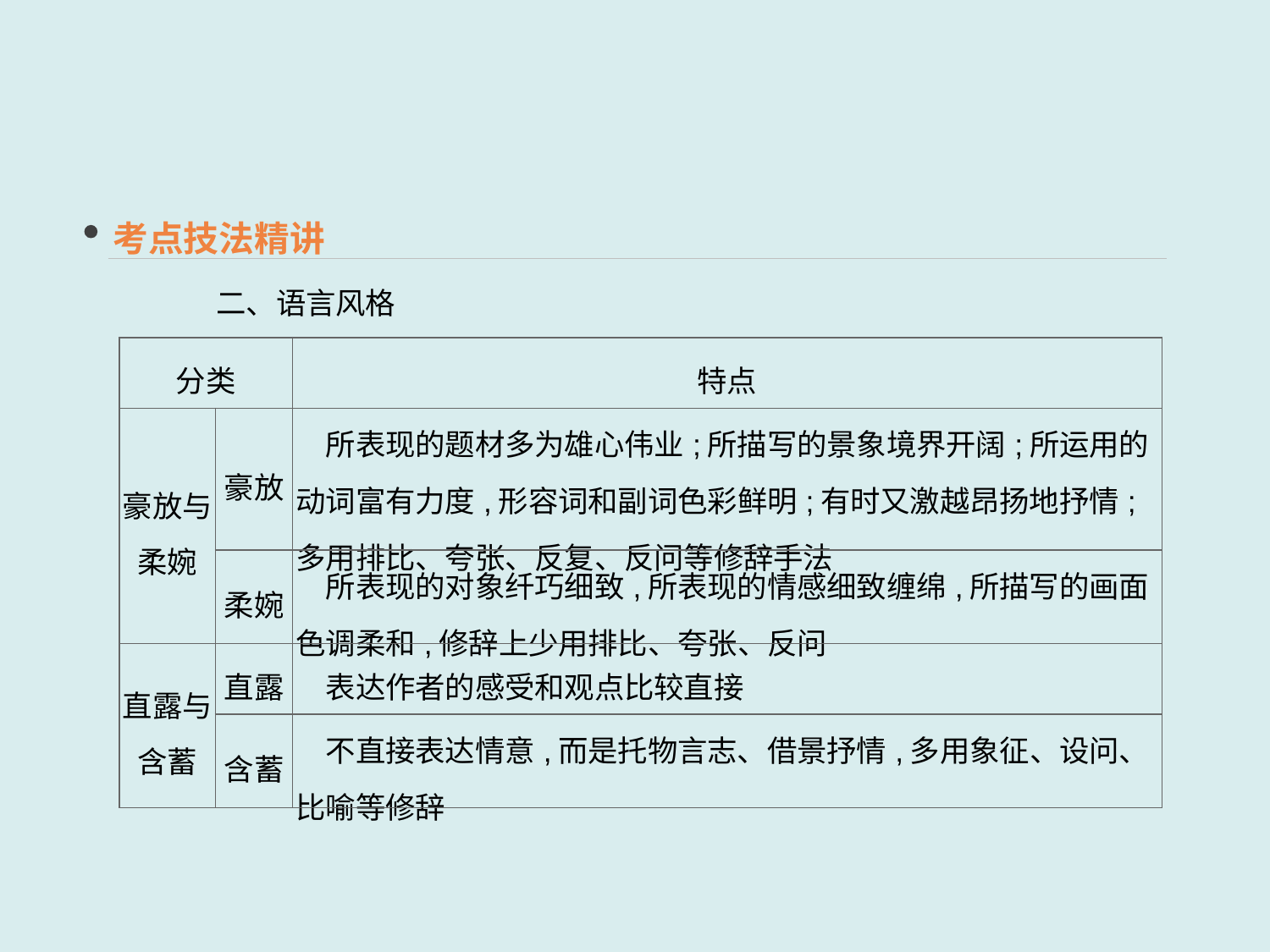

考点技法精讲

二、语言风格
| 分类 |  | 特点 |
| --- | --- | --- |
| 豪放与 柔婉 | 豪放 | 所表现的题材多为雄心伟业;所描写的景象境界开阔;所运用的动词富有力度,形容词和副词色彩鲜明;有时又激越昂扬地抒情;多用排比、夸张、反复、反问等修辞手法 |
|  | 柔婉 | 所表现的对象纤巧细致,所表现的情感细致缠绵,所描写的画面色调柔和,修辞上少用排比、夸张、反问 |
| 直露与 含蓄 | 直露 | 表达作者的感受和观点比较直接 |
|  | 含蓄 | 不直接表达情意,而是托物言志、借景抒情,多用象征、设问、比喻等修辞 |